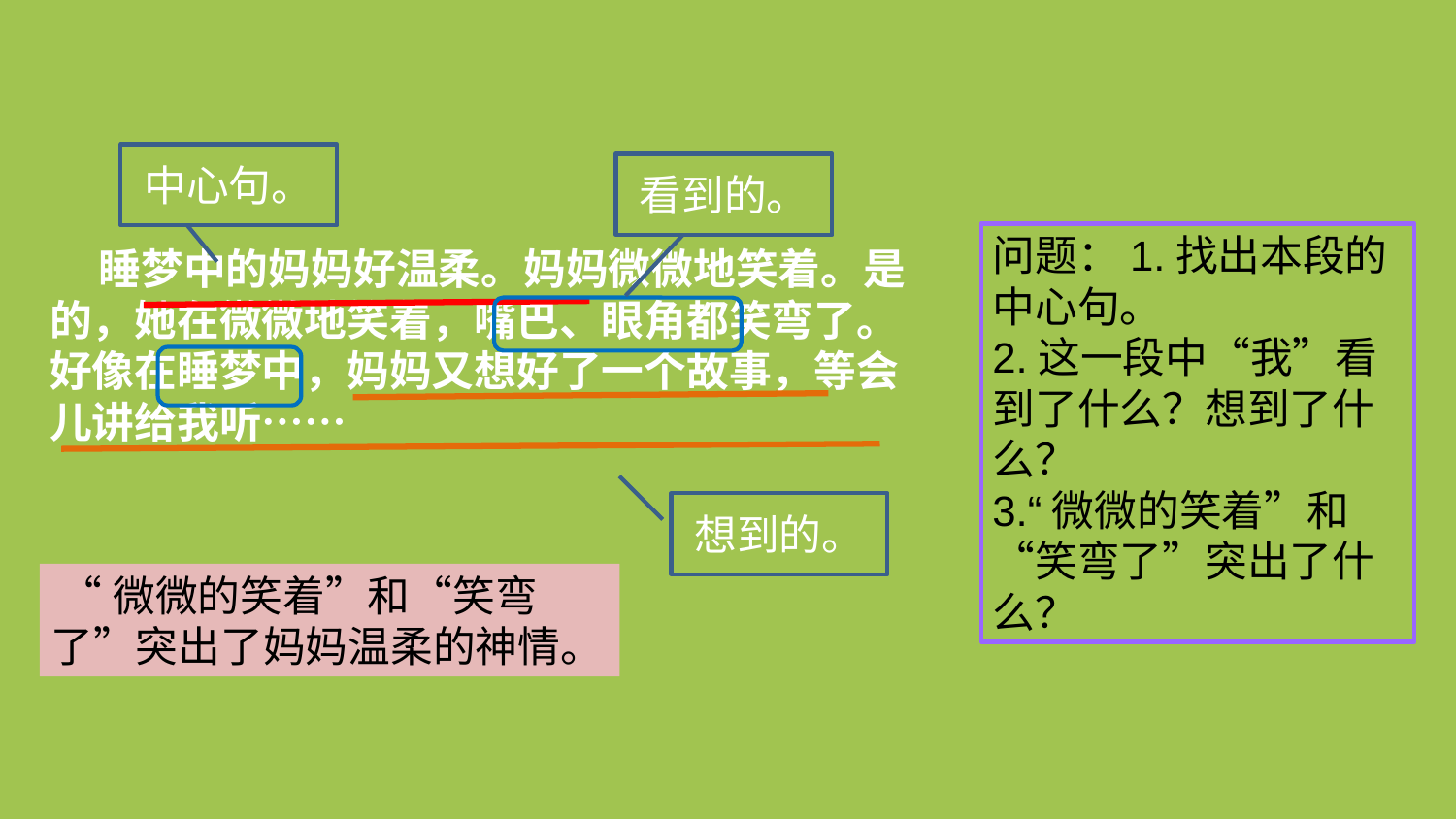

中心句。
看到的。
问题：1.找出本段的中心句。
2.这一段中“我”看到了什么？想到了什么？
3.“微微的笑着”和“笑弯了”突出了什么？
    睡梦中的妈妈好温柔。妈妈微微地笑着。是的，她在微微地笑着，嘴巴、眼角都笑弯了。好像在睡梦中，妈妈又想好了一个故事，等会儿讲给我听……

想到的。
 “微微的笑着”和“笑弯了”突出了妈妈温柔的神情。